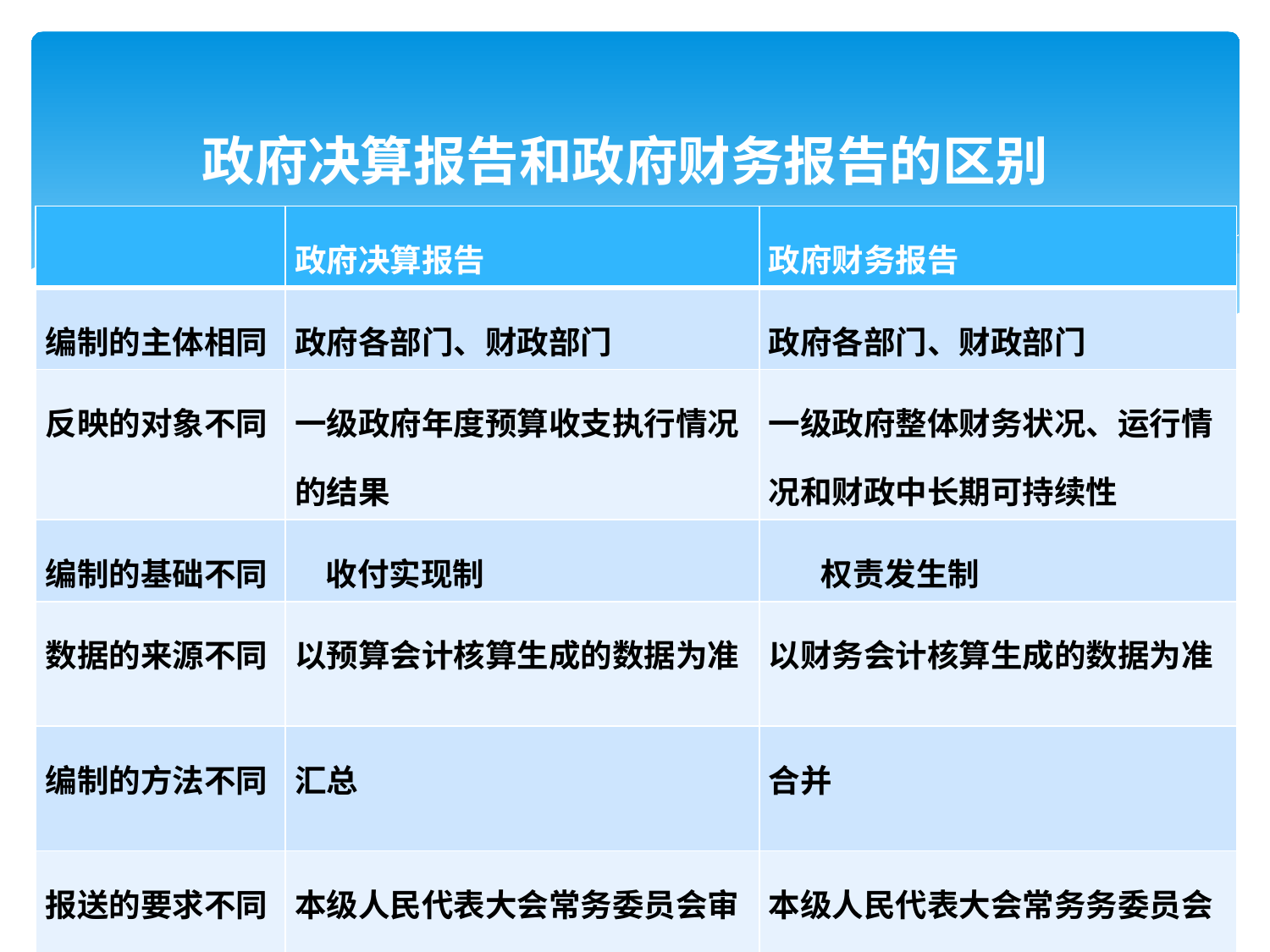

# 政府决算报告和政府财务报告的区别
|  | 政府决算报告 | 政府财务报告 |
| --- | --- | --- |
| 编制的主体相同 | 政府各部门、财政部门 | 政府各部门、财政部门 |
| 反映的对象不同 | 一级政府年度预算收支执行情况的结果 | 一级政府整体财务状况、运行情况和财政中长期可持续性 |
| 编制的基础不同 | 收付实现制 | 权责发生制 |
| 数据的来源不同 | 以预算会计核算生成的数据为准 | 以财务会计核算生成的数据为准 |
| 编制的方法不同 | 汇总 | 合并 |
| 报送的要求不同 | 本级人民代表大会常务委员会审查和批准 | 本级人民代表大会常务务委员会备案 |